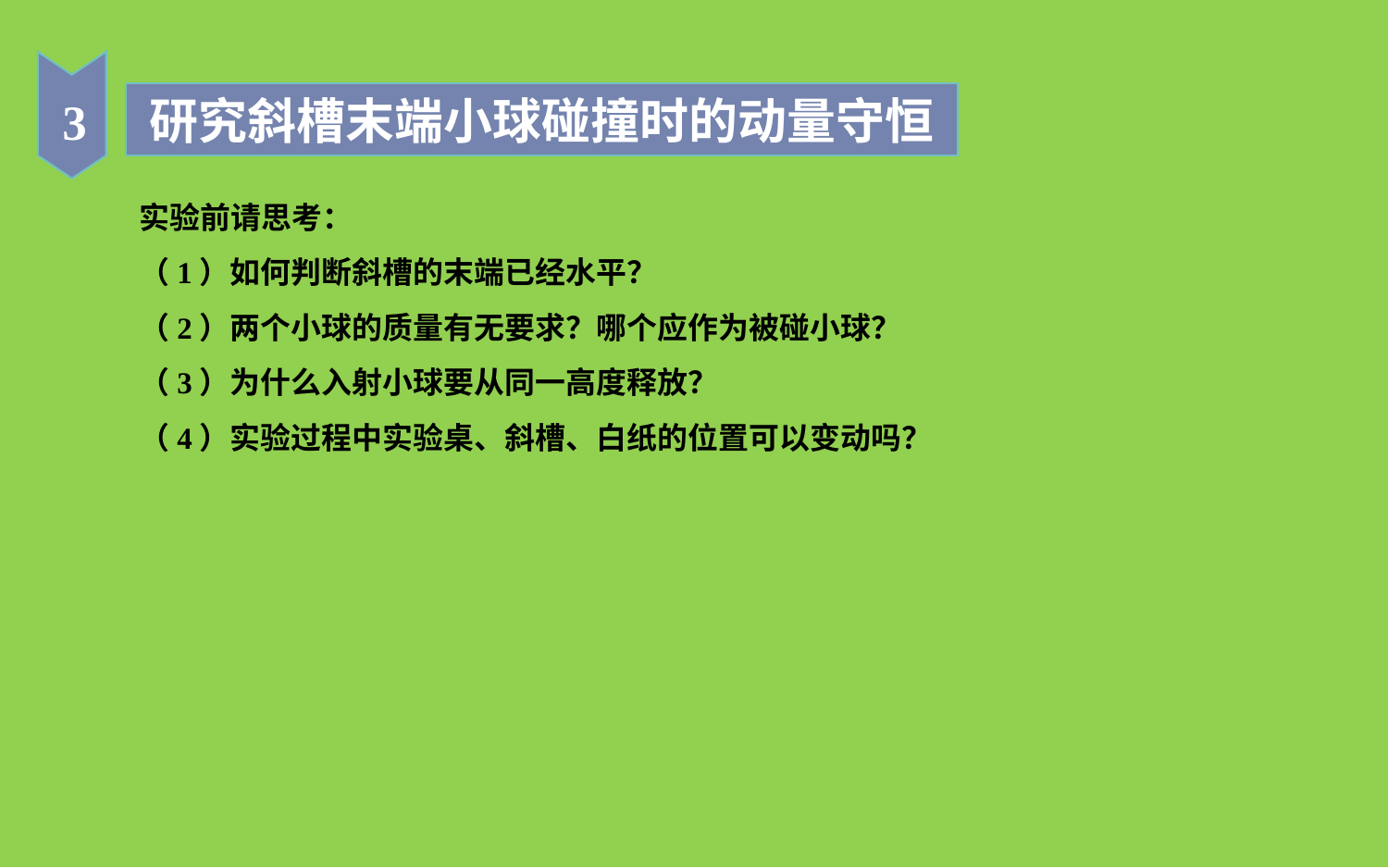

3
研究斜槽末端小球碰撞时的动量守恒
实验前请思考：
（1）如何判断斜槽的末端已经水平？
（2）两个小球的质量有无要求？哪个应作为被碰小球？
（3）为什么入射小球要从同一高度释放？
（4）实验过程中实验桌、斜槽、白纸的位置可以变动吗？